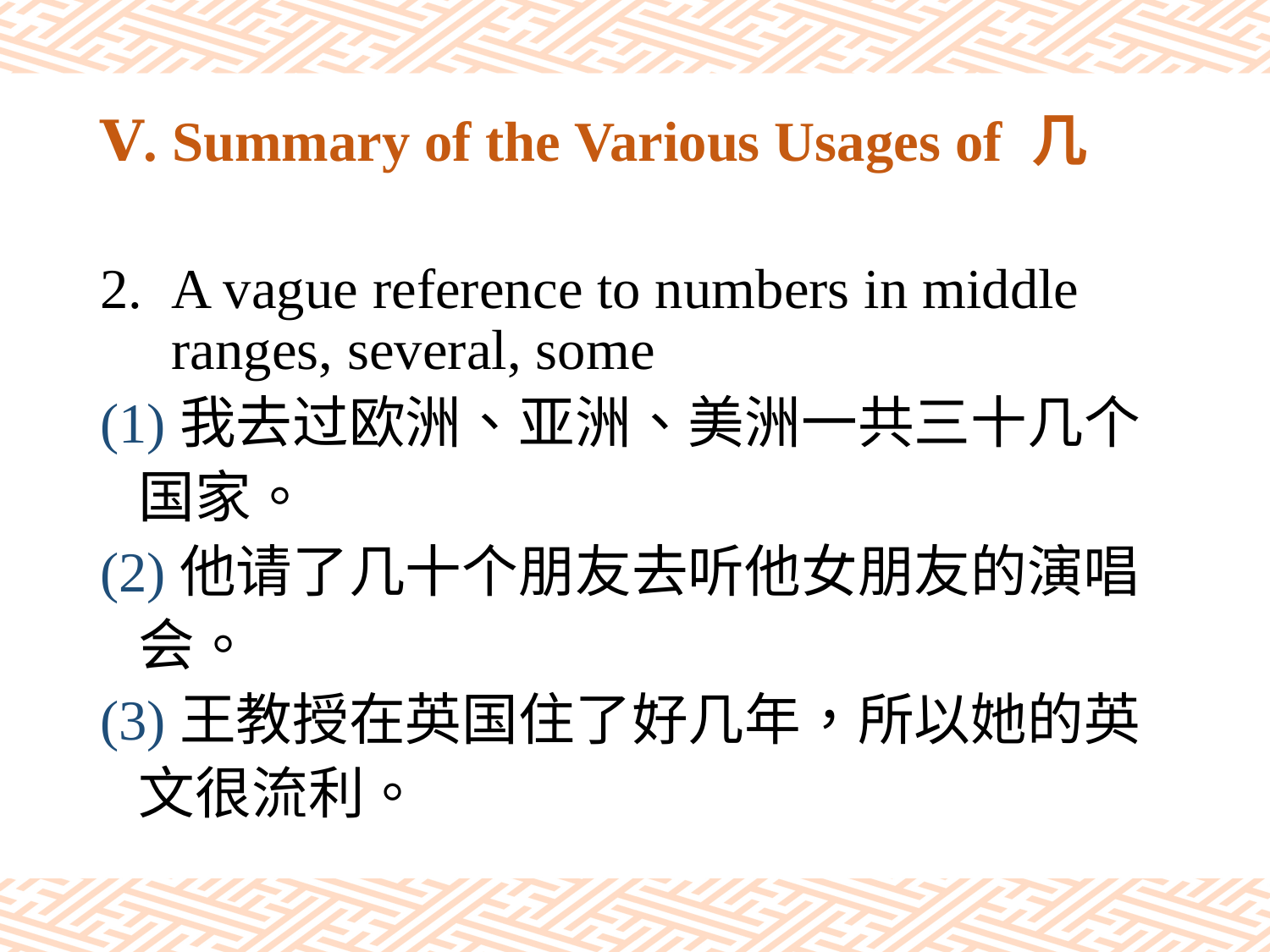

# Ⅴ. Summary of the Various Usages of 几
A vague reference to numbers in middle ranges, several, some
(1)我去过欧洲、亚洲、美洲一共三十几个
  国家。
(2)他请了几十个朋友去听他女朋友的演唱
  会。
(3)王教授在英国住了好几年，所以她的英
  文很流利。